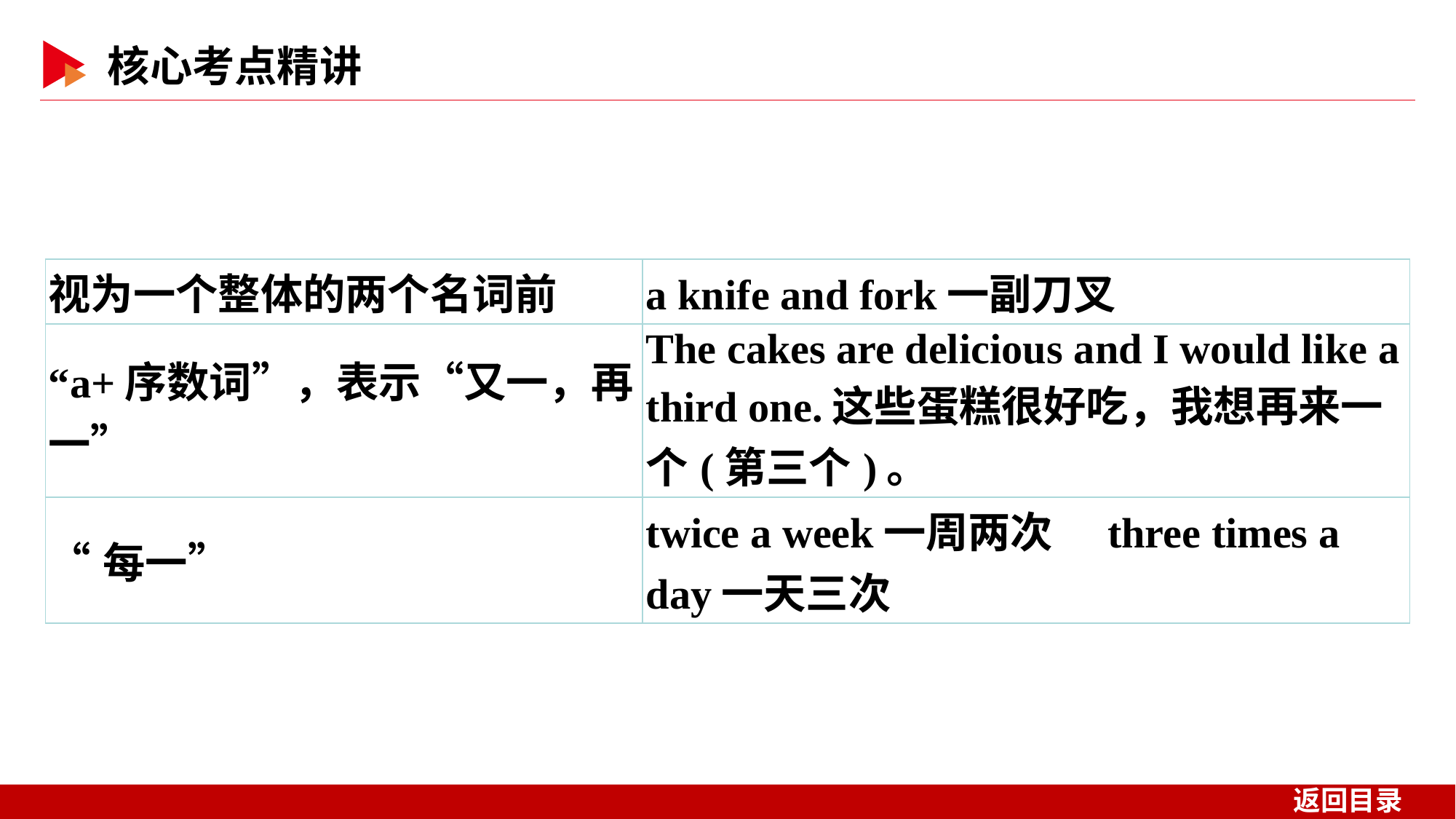

| 视为一个整体的两个名词前 | a knife and fork一副刀叉 |
| --- | --- |
| “a+序数词”，表示“又一，再一” | The cakes are delicious and I would like a third one.这些蛋糕很好吃，我想再来一个(第三个)。 |
| “每一” | twice a week一周两次　three times a day一天三次 |